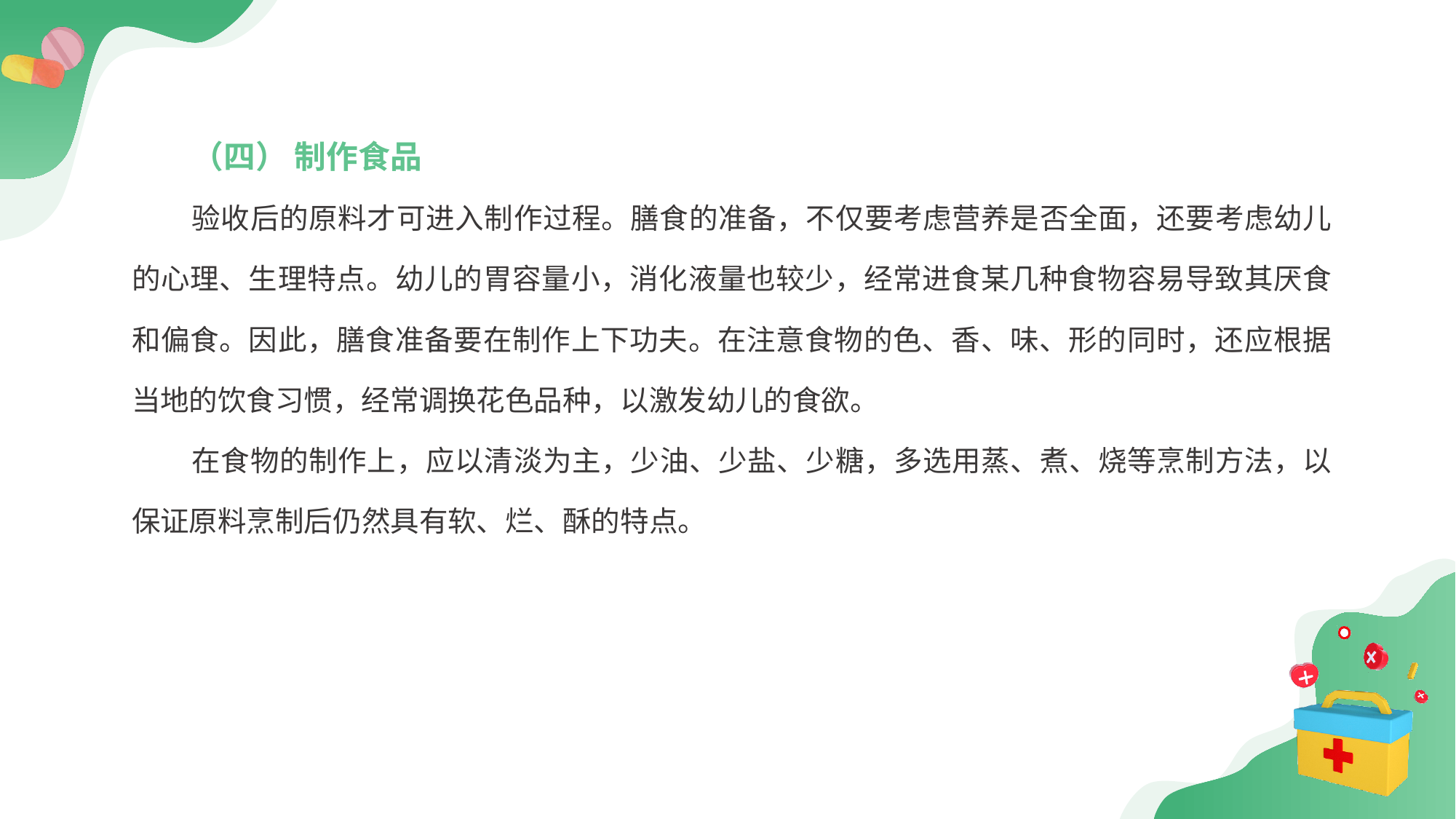

（四） 制作食品
验收后的原料才可进入制作过程。膳食的准备，不仅要考虑营养是否全面，还要考虑幼儿的心理、生理特点。幼儿的胃容量小，消化液量也较少，经常进食某几种食物容易导致其厌食和偏食。因此，膳食准备要在制作上下功夫。在注意食物的色、香、味、形的同时，还应根据当地的饮食习惯，经常调换花色品种，以激发幼儿的食欲。
在食物的制作上，应以清淡为主，少油、少盐、少糖，多选用蒸、煮、烧等烹制方法，以保证原料烹制后仍然具有软、烂、酥的特点。